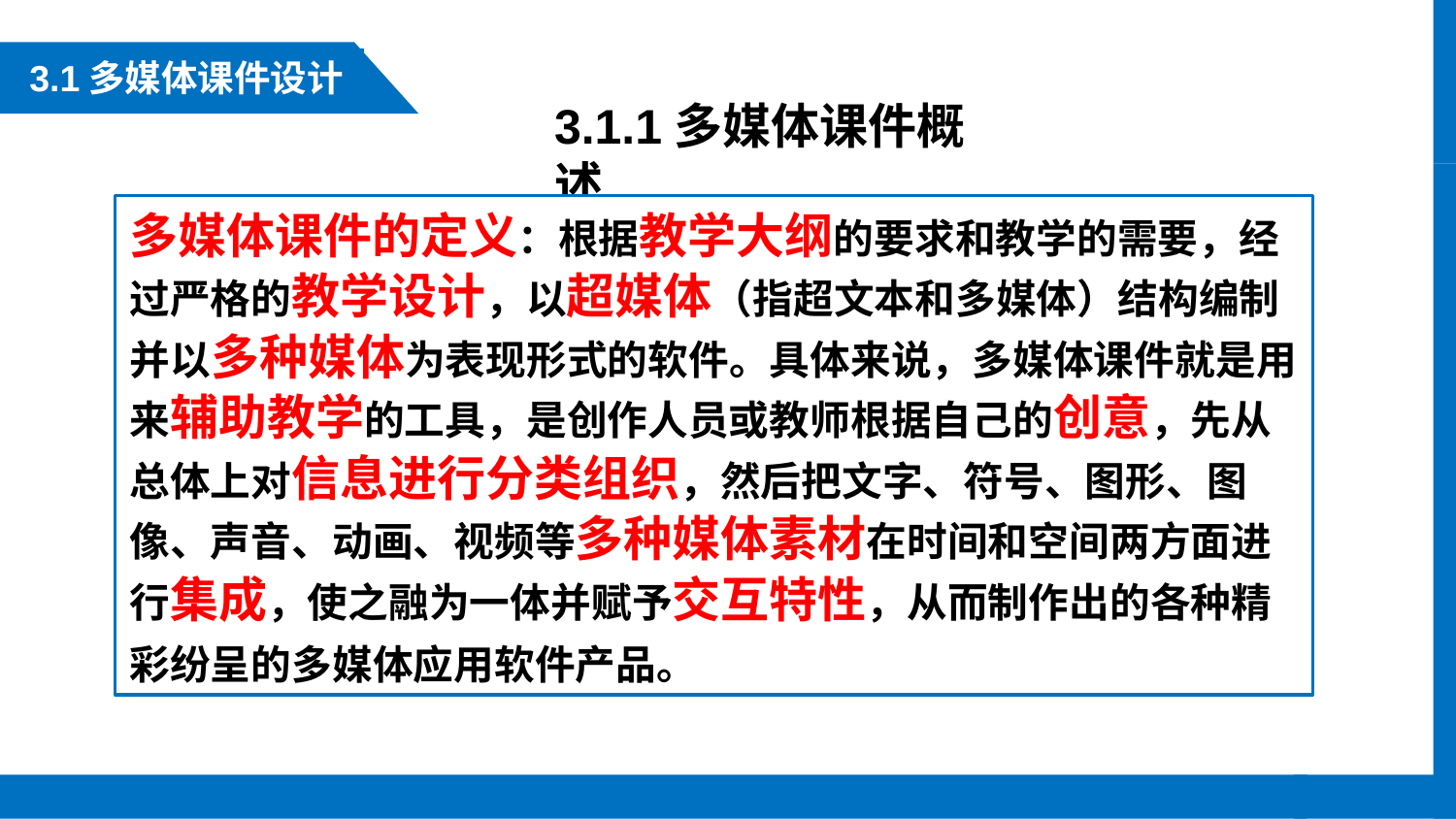

3.1多媒体课件设计
3.1.1多媒体课件概述
多媒体课件的定义：根据教学大纲的要求和教学的需要，经过严格的教学设计，以超媒体（指超文本和多媒体）结构编制并以多种媒体为表现形式的软件。具体来说，多媒体课件就是用来辅助教学的工具，是创作人员或教师根据自己的创意，先从总体上对信息进行分类组织，然后把文字、符号、图形、图像、声音、动画、视频等多种媒体素材在时间和空间两方面进行集成，使之融为一体并赋予交互特性，从而制作出的各种精彩纷呈的多媒体应用软件产品。